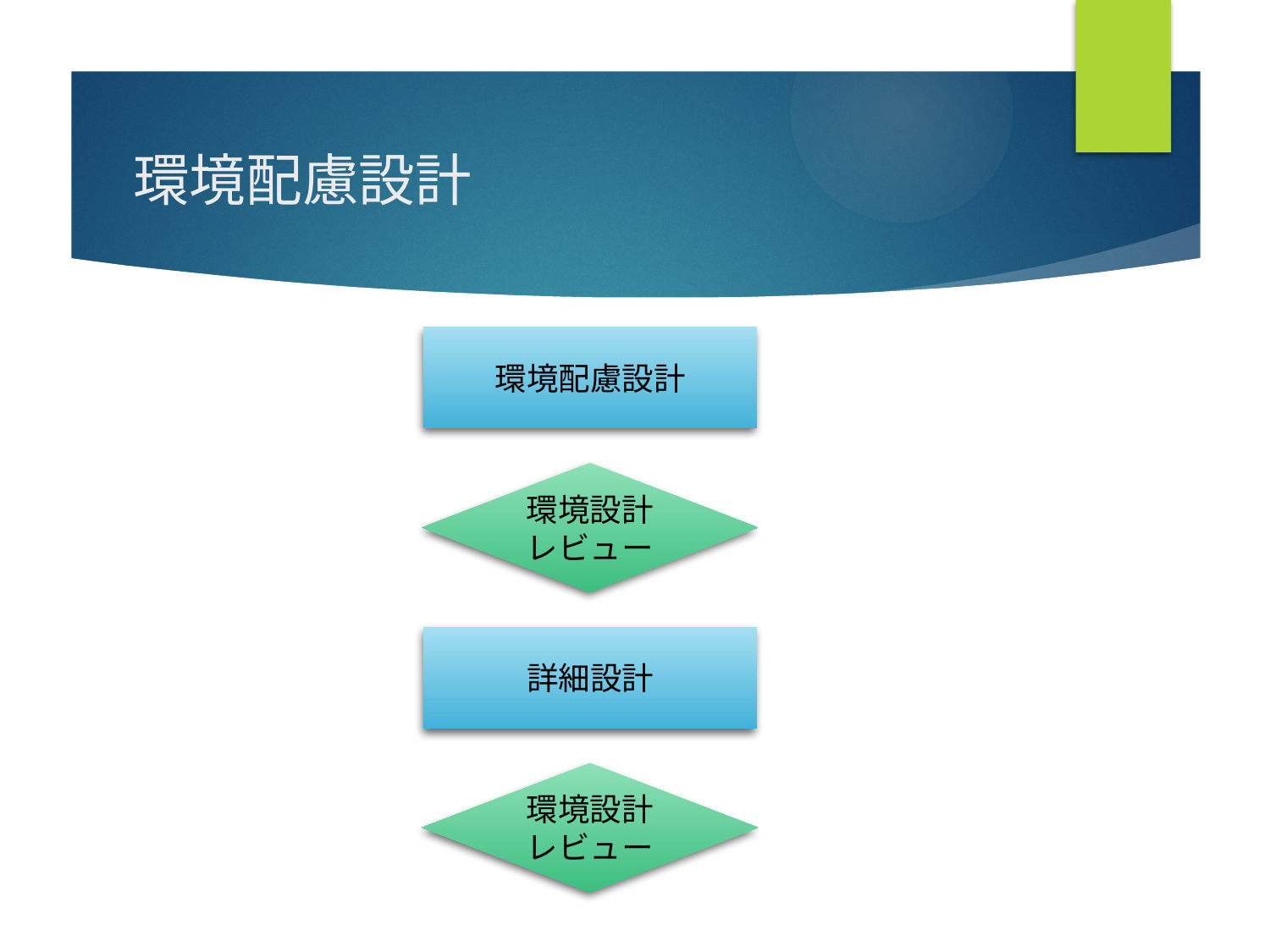

# 環境配慮設計
環境配慮設計
環境設計レビュー
詳細設計
環境設計レビュー